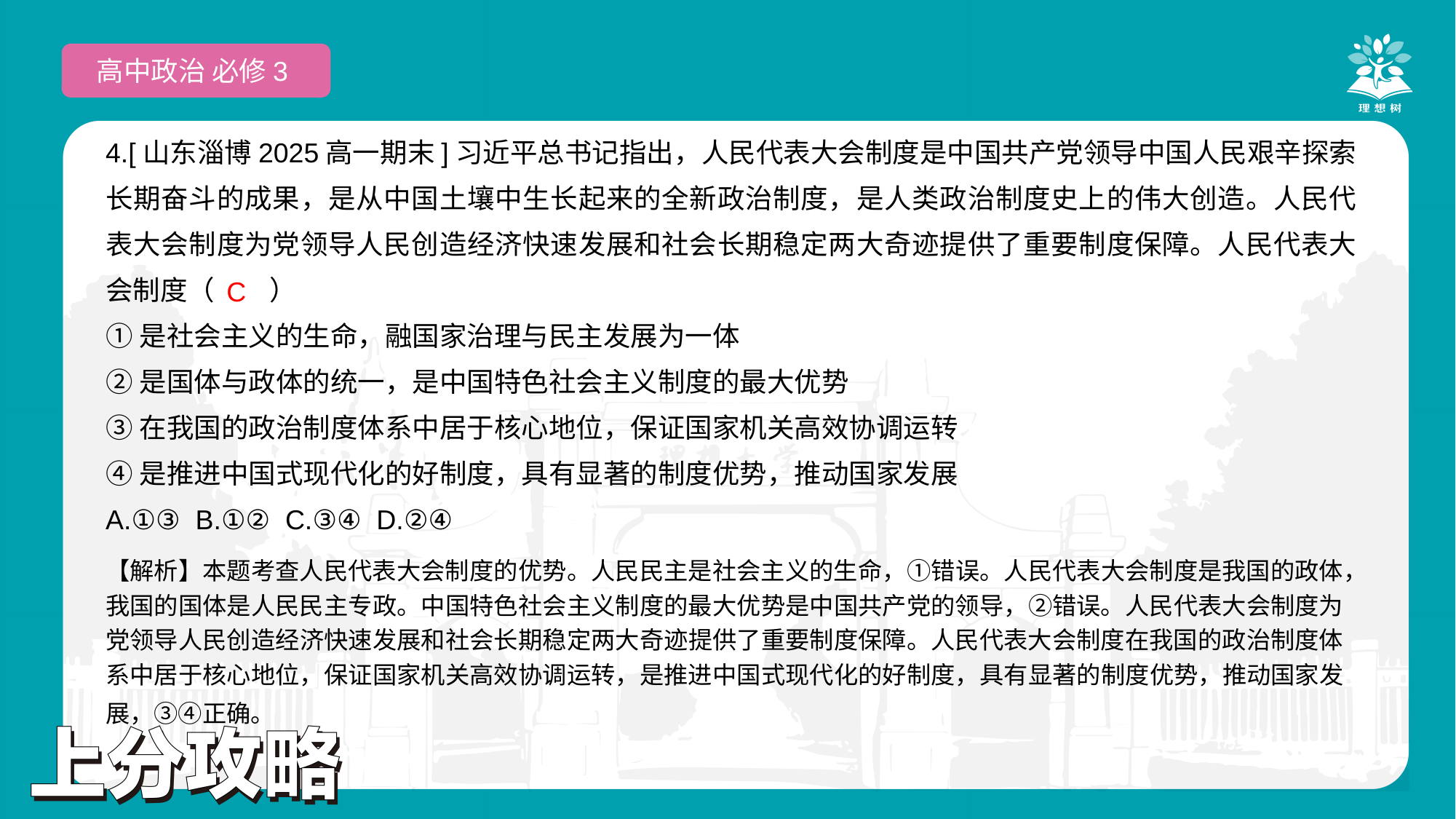

高中政治 必修3
4.[山东淄博2025高一期末]习近平总书记指出，人民代表大会制度是中国共产党领导中国人民艰辛探索长期奋斗的成果，是从中国土壤中生长起来的全新政治制度，是人类政治制度史上的伟大创造。人民代表大会制度为党领导人民创造经济快速发展和社会长期稳定两大奇迹提供了重要制度保障。人民代表大会制度（　　）
①是社会主义的生命，融国家治理与民主发展为一体
②是国体与政体的统一，是中国特色社会主义制度的最大优势
③在我国的政治制度体系中居于核心地位，保证国家机关高效协调运转
④是推进中国式现代化的好制度，具有显著的制度优势，推动国家发展
A.①③  B.①②  C.③④  D.②④
 C
【解析】本题考查人民代表大会制度的优势。人民民主是社会主义的生命，①错误。人民代表大会制度是我国的政体，我国的国体是人民民主专政。中国特色社会主义制度的最大优势是中国共产党的领导，②错误。人民代表大会制度为党领导人民创造经济快速发展和社会长期稳定两大奇迹提供了重要制度保障。人民代表大会制度在我国的政治制度体系中居于核心地位，保证国家机关高效协调运转，是推进中国式现代化的好制度，具有显著的制度优势，推动国家发展，③④正确。